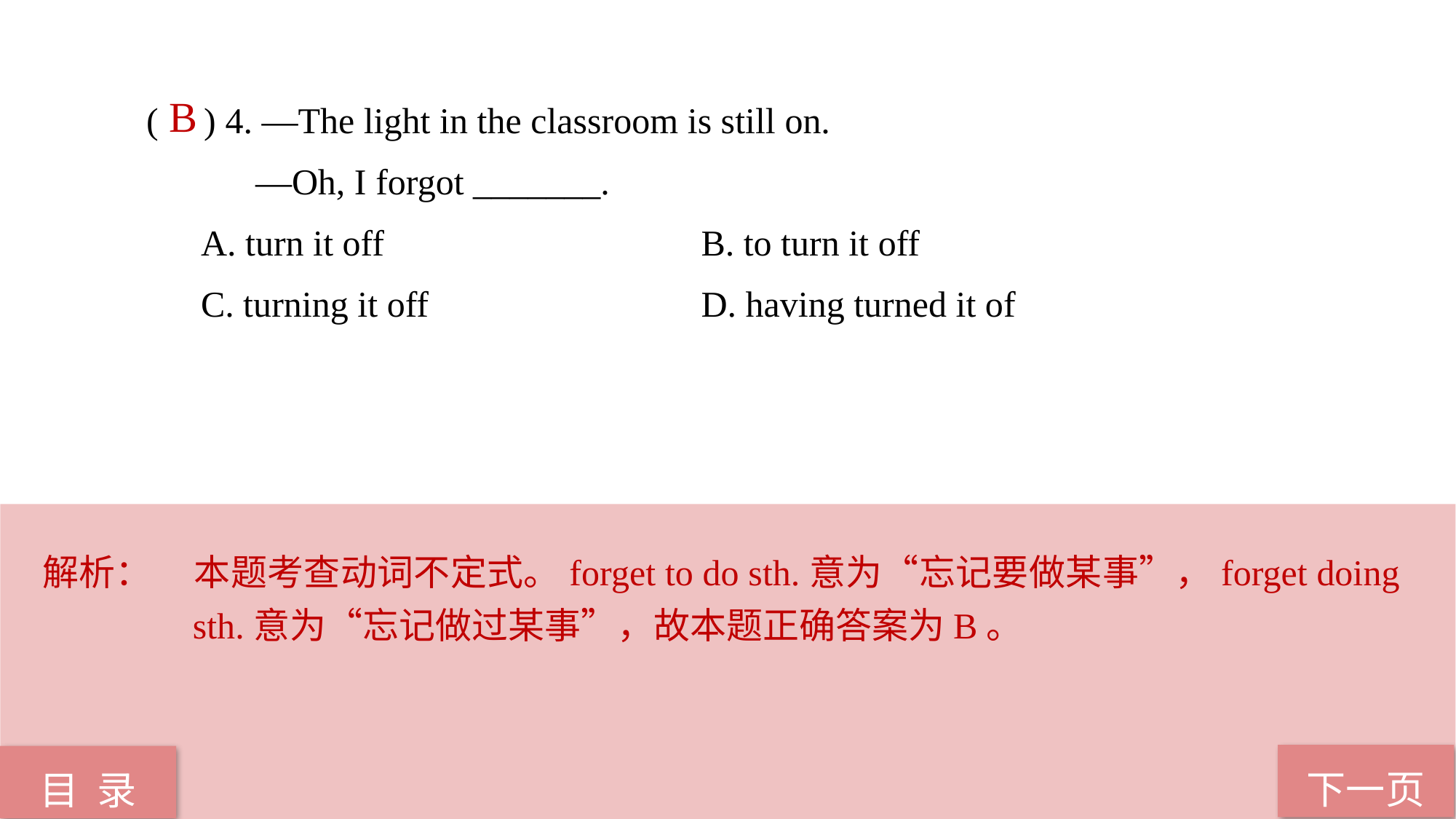

(     ) 4. —The light in the classroom is still on.
      —Oh, I forgot _______.
A. turn it off	 		 B. to turn it off
C. turning it off	 		 D. having turned it of
  B
解析：	本题考查动词不定式。forget to do sth.意为“忘记要做某事”，forget doing sth.意为“忘记做过某事”，故本题正确答案为B。